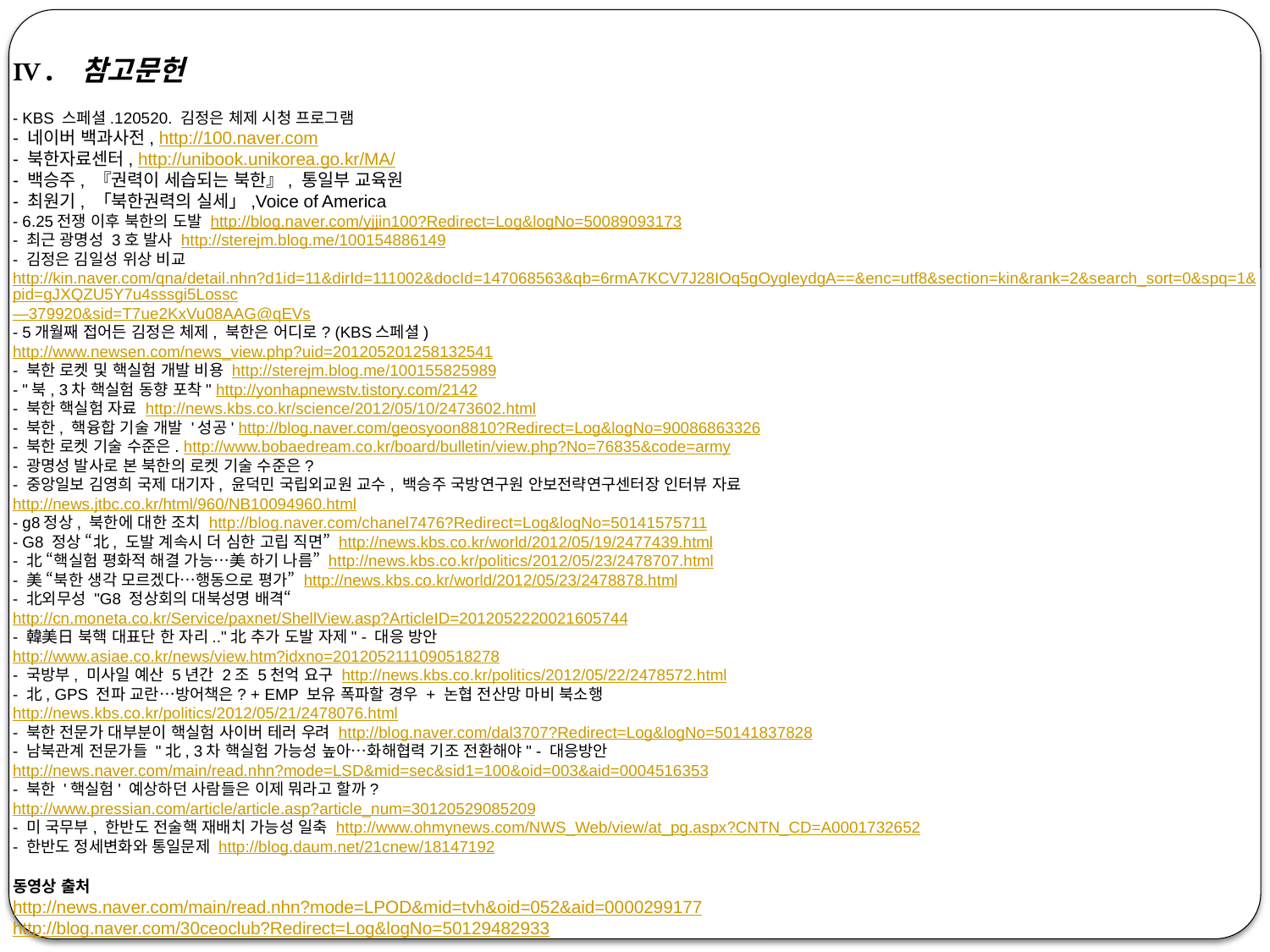

Ⅳ. 참고문헌

- KBS 스페셜.120520. 김정은 체제 시청 프로그램
- 네이버 백과사전, http://100.naver.com
- 북한자료센터, http://unibook.unikorea.go.kr/MA/
- 백승주, 『권력이 세습되는 북한』, 통일부 교육원
- 최원기, 「북한권력의 실세」,Voice of America
- 6.25전쟁 이후 북한의 도발 http://blog.naver.com/yjjin100?Redirect=Log&logNo=50089093173
- 최근 광명성 3호 발사 http://sterejm.blog.me/100154886149
- 김정은 김일성 위상 비교
http://kin.naver.com/qna/detail.nhn?d1id=11&dirId=111002&docId=147068563&qb=6rmA7KCV7J28IOq5gOygleydgA==&enc=utf8&section=kin&rank=2&search_sort=0&spq=1&pid=gJXQZU5Y7u4sssgi5Lossc—379920&sid=T7ue2KxVu08AAG@qEVs
- 5개월째 접어든 김정은 체제, 북한은 어디로? (KBS스페셜)
http://www.newsen.com/news_view.php?uid=201205201258132541
- 북한 로켓 및 핵실험 개발 비용 http://sterejm.blog.me/100155825989
- "북, 3차 핵실험 동향 포착" http://yonhapnewstv.tistory.com/2142
- 북한 핵실험 자료 http://news.kbs.co.kr/science/2012/05/10/2473602.html
- 북한, 핵융합 기술 개발 '성공' http://blog.naver.com/geosyoon8810?Redirect=Log&logNo=90086863326
- 북한 로켓 기술 수준은. http://www.bobaedream.co.kr/board/bulletin/view.php?No=76835&code=army
- 광명성 발사로 본 북한의 로켓 기술 수준은?
- 중앙일보 김영희 국제 대기자, 윤덕민 국립외교원 교수, 백승주 국방연구원 안보전략연구센터장 인터뷰 자료
http://news.jtbc.co.kr/html/960/NB10094960.html
- g8정상, 북한에 대한 조치 http://blog.naver.com/chanel7476?Redirect=Log&logNo=50141575711
- G8 정상 “北, 도발 계속시 더 심한 고립 직면” http://news.kbs.co.kr/world/2012/05/19/2477439.html
- 北 “핵실험 평화적 해결 가능…美 하기 나름” http://news.kbs.co.kr/politics/2012/05/23/2478707.html
- 美 “북한 생각 모르겠다…행동으로 평가” http://news.kbs.co.kr/world/2012/05/23/2478878.html
- 北외무성 "G8 정상회의 대북성명 배격“
http://cn.moneta.co.kr/Service/paxnet/ShellView.asp?ArticleID=2012052220021605744
- 韓美日 북핵 대표단 한 자리.."北 추가 도발 자제" - 대응 방안
http://www.asiae.co.kr/news/view.htm?idxno=2012052111090518278
- 국방부, 미사일 예산 5년간 2조 5천억 요구 http://news.kbs.co.kr/politics/2012/05/22/2478572.html
- 北, GPS 전파 교란…방어책은? + EMP 보유 폭파할 경우 + 논협 전산망 마비 북소행
http://news.kbs.co.kr/politics/2012/05/21/2478076.html
- 북한 전문가 대부분이 핵실험 사이버 테러 우려 http://blog.naver.com/dal3707?Redirect=Log&logNo=50141837828
- 남북관계 전문가들 "北, 3차 핵실험 가능성 높아…화해협력 기조 전환해야" - 대응방안
http://news.naver.com/main/read.nhn?mode=LSD&mid=sec&sid1=100&oid=003&aid=0004516353
- 북한 '핵실험' 예상하던 사람들은 이제 뭐라고 할까?
http://www.pressian.com/article/article.asp?article_num=30120529085209
- 미 국무부, 한반도 전술핵 재배치 가능성 일축 http://www.ohmynews.com/NWS_Web/view/at_pg.aspx?CNTN_CD=A0001732652
- 한반도 정세변화와 통일문제 http://blog.daum.net/21cnew/18147192

동영상 출처
http://news.naver.com/main/read.nhn?mode=LPOD&mid=tvh&oid=052&aid=0000299177
http://blog.naver.com/30ceoclub?Redirect=Log&logNo=50129482933